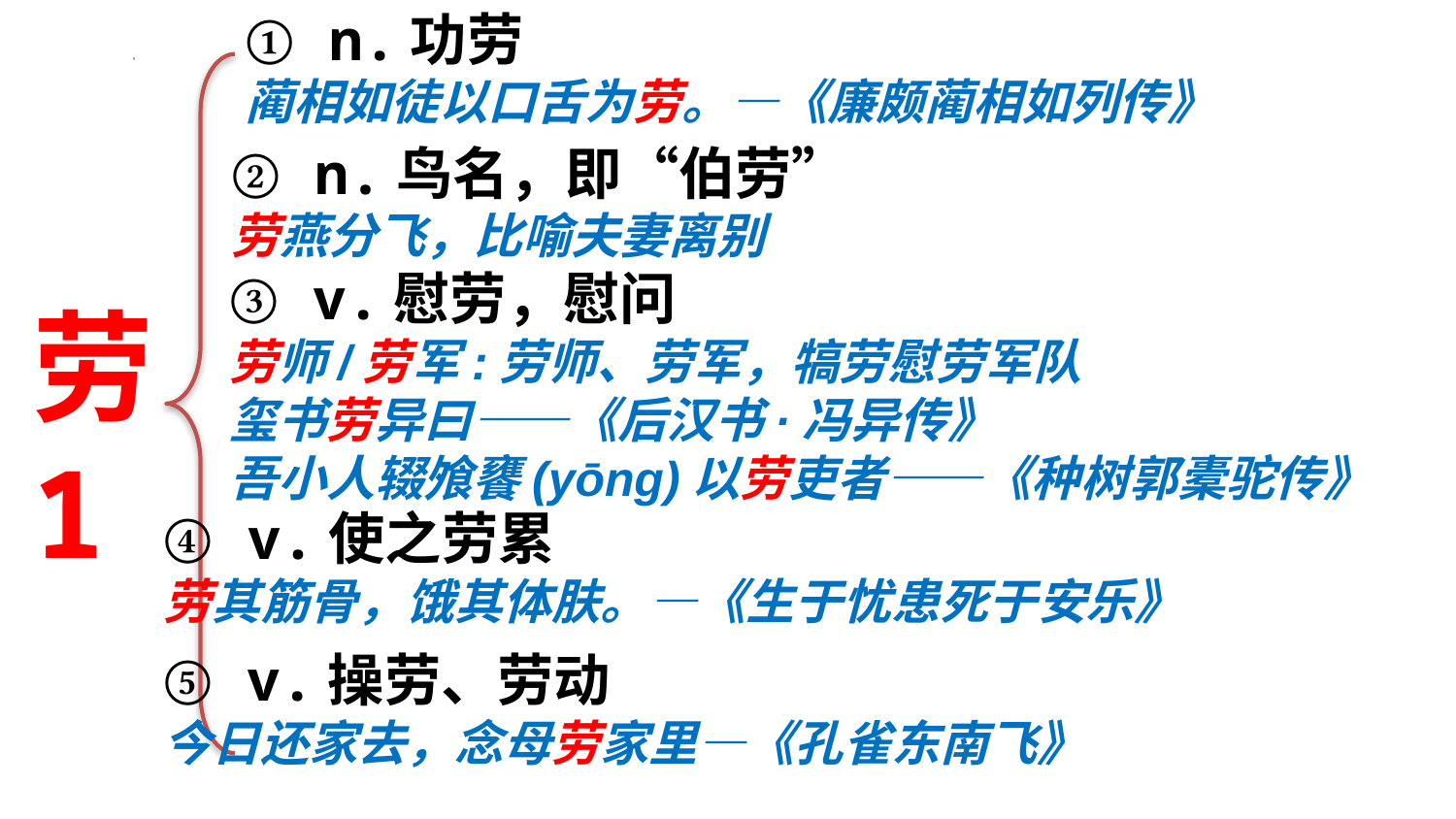

① n.功劳
蔺相如徒以口舌为劳。—《廉颇蔺相如列传》

② n.鸟名，即“伯劳”
劳燕分飞，比喻夫妻离别
③ v.慰劳，慰问
劳师/劳军:劳师、劳军，犒劳慰劳军队
玺书劳异曰——《后汉书·冯异传》
吾小人辍飧饔(yōng)以劳吏者——《种树郭橐驼传》

劳
1
④ v.使之劳累
劳其筋骨，饿其体肤。—《生于忧患死于安乐》

⑤ v.操劳、劳动
今日还家去，念母劳家里—《孔雀东南飞》